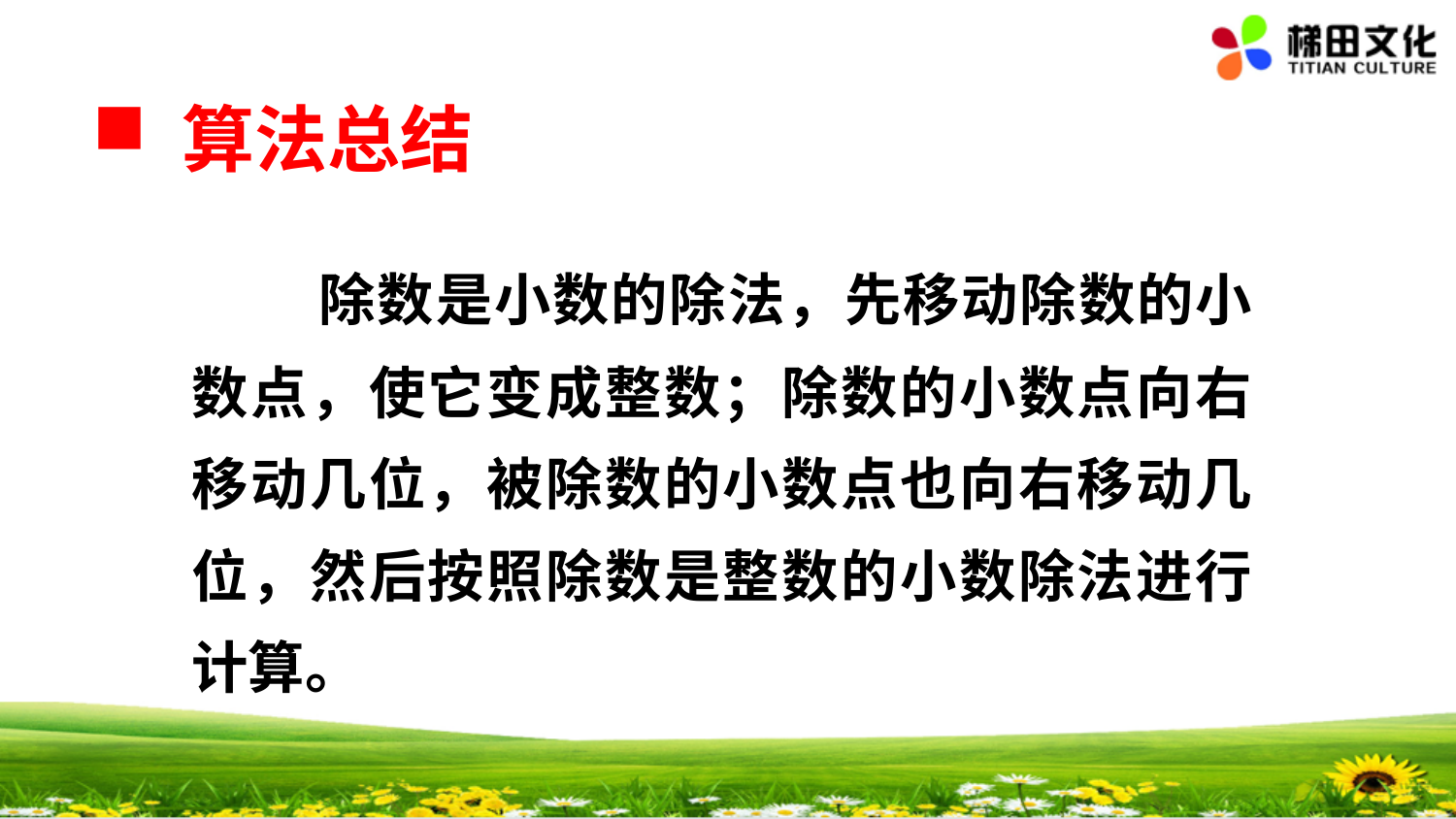

算法总结
       除数是小数的除法，先移动除数的小数点，使它变成整数；除数的小数点向右移动几位，被除数的小数点也向右移动几位，然后按照除数是整数的小数除法进行计算。